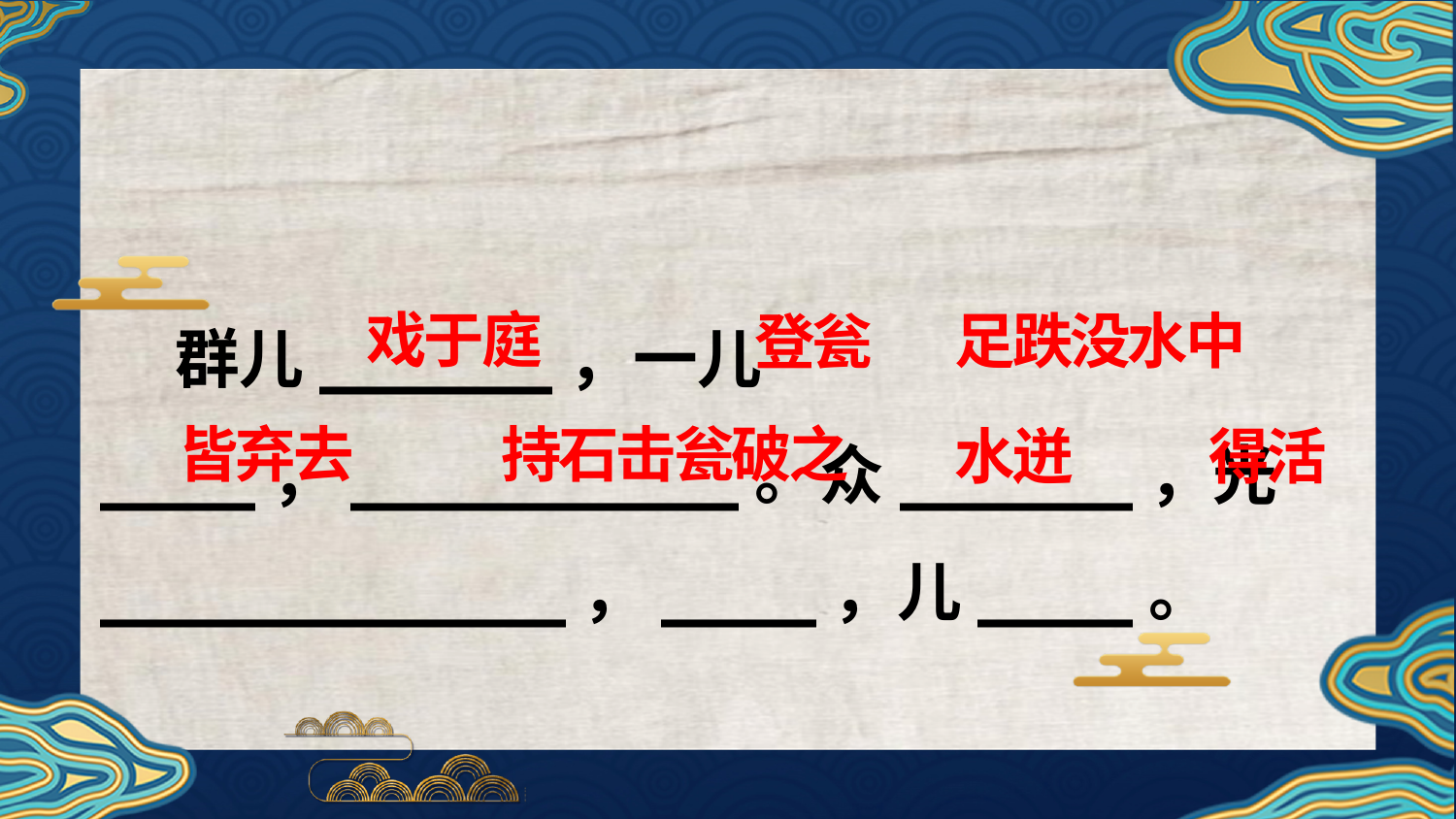

群儿______，一儿____，__________。众______，光____________，____，儿____。
戏于庭
足跌没水中
登瓮
皆弃去
持石击瓮破之
水迸
得活